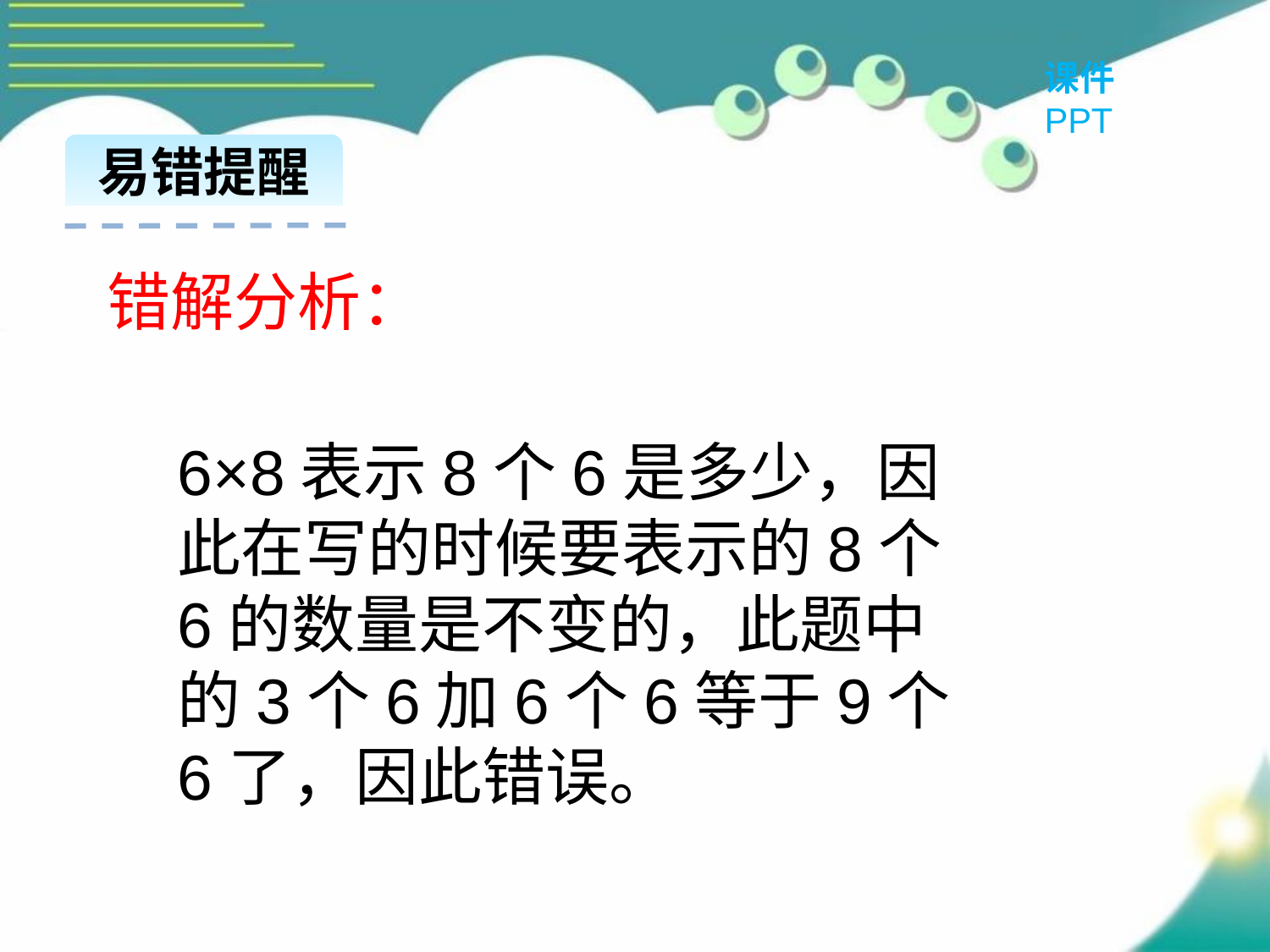

课件PPT
易错提醒

错解分析：
6×8表示8个6是多少，因此在写的时候要表示的8个6的数量是不变的，此题中的3个6加6个6等于9个6了，因此错误。